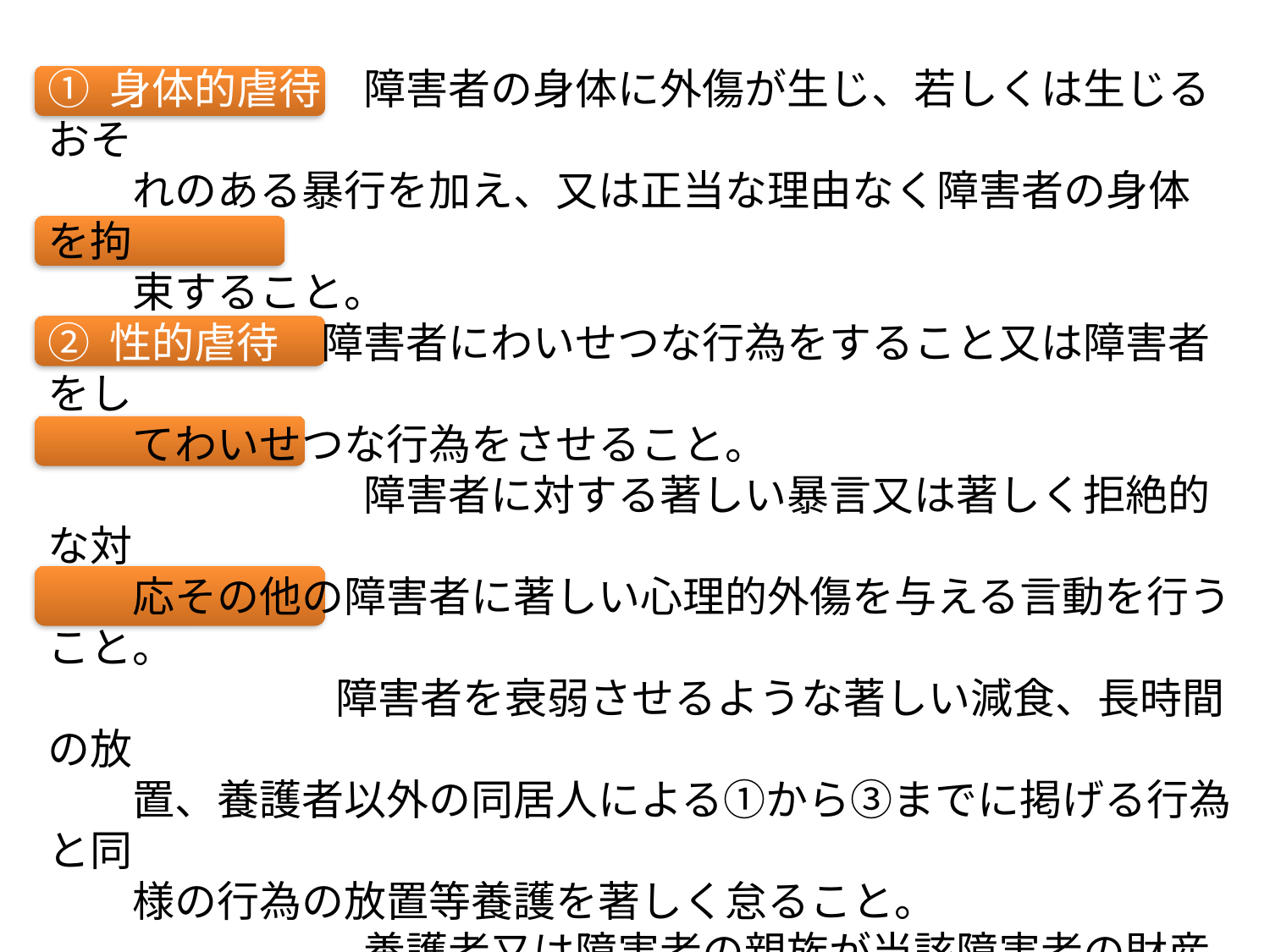

① 身体的虐待　障害者の身体に外傷が生じ、若しくは生じるおそ
　　れのある暴行を加え、又は正当な理由なく障害者の身体を拘
　　束すること。
② 性的虐待　障害者にわいせつな行為をすること又は障害者をし
　　てわいせつな行為をさせること。
③ 心理的虐待　障害者に対する著しい暴言又は著しく拒絶的な対
　　応その他の障害者に著しい心理的外傷を与える言動を行うこと。
④ 放棄・放任　障害者を衰弱させるような著しい減食、長時間の放
　　置、養護者以外の同居人による①から③までに掲げる行為と同
　　様の行為の放置等養護を著しく怠ること。
⑤ 経済的虐待　養護者又は障害者の親族が当該障害者の財産を
　　不当に処分することその他当該障害者から不当に財産上の利
　　益を得ること（障害者の親族による行為が含まれる）。

※１８歳未満の障害児に対する養護者虐待の通報の受理や通報
　　に対する虐待対応は、児童虐待防止法が適用。